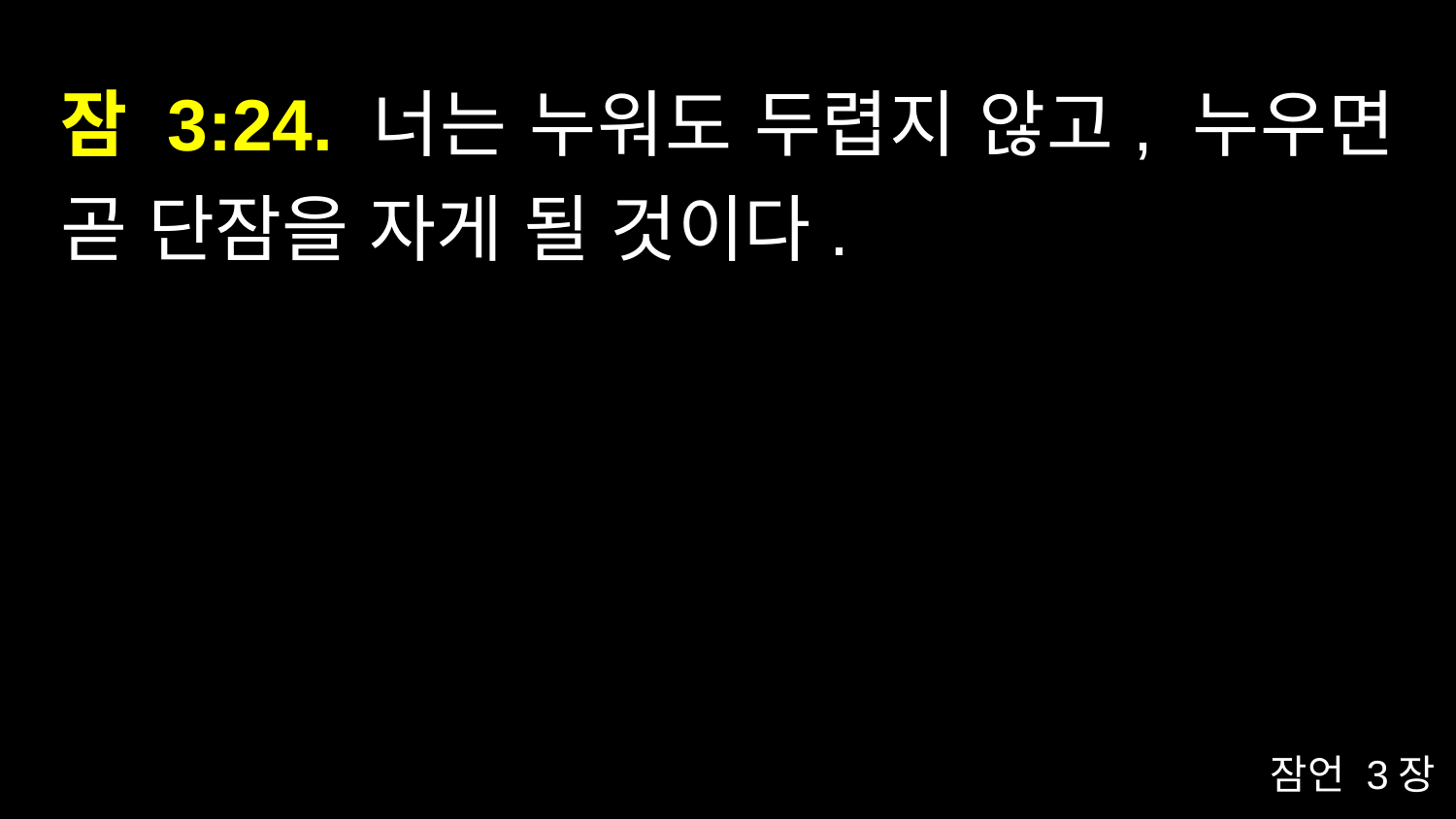

# 잠 3:24. 너는 누워도 두렵지 않고, 누우면 곧 단잠을 자게 될 것이다.
잠언 3장